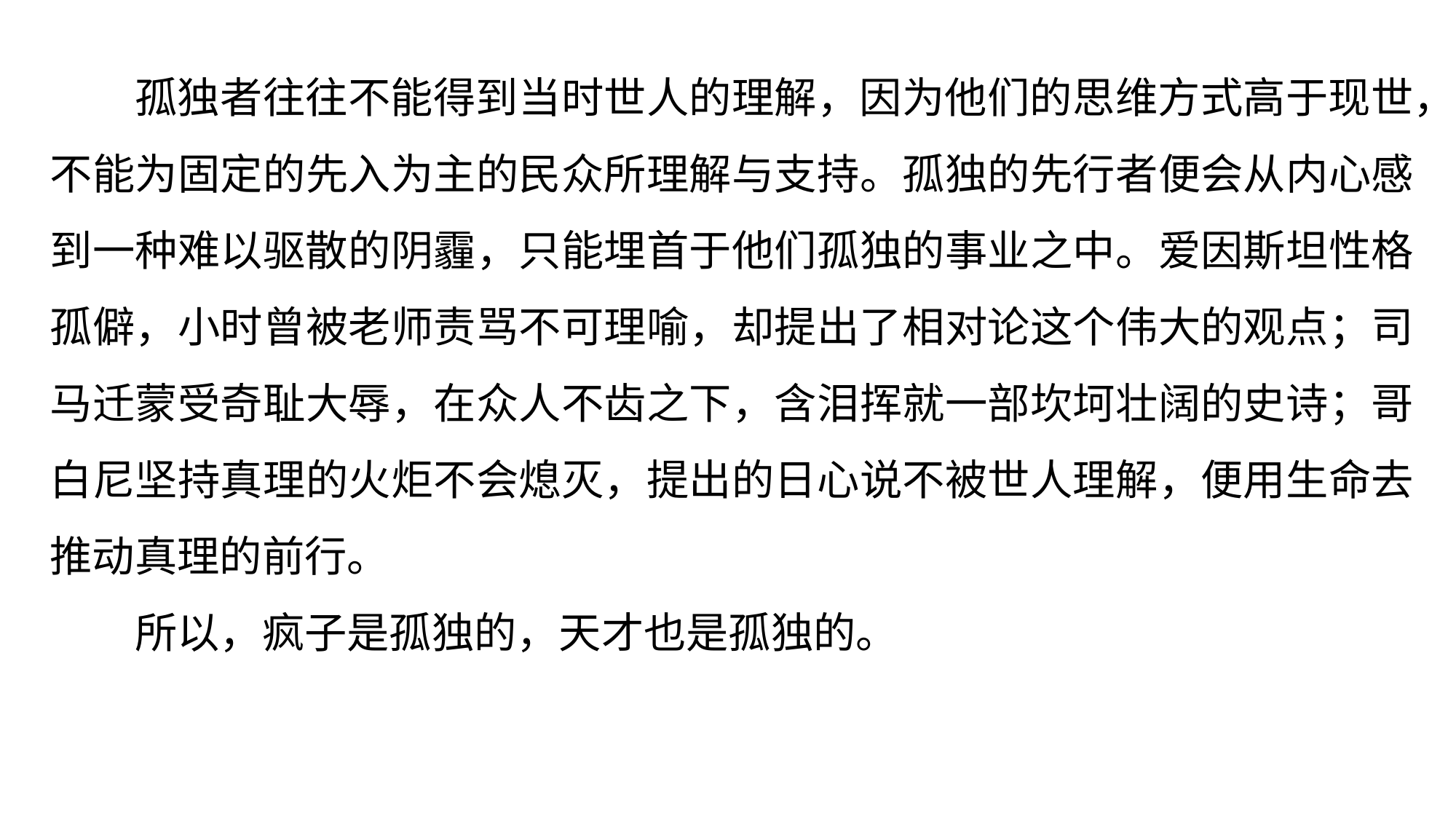

孤独者往往不能得到当时世人的理解，因为他们的思维方式高于现世，不能为固定的先入为主的民众所理解与支持。孤独的先行者便会从内心感到一种难以驱散的阴霾，只能埋首于他们孤独的事业之中。爱因斯坦性格孤僻，小时曾被老师责骂不可理喻，却提出了相对论这个伟大的观点；司马迁蒙受奇耻大辱，在众人不齿之下，含泪挥就一部坎坷壮阔的史诗；哥白尼坚持真理的火炬不会熄灭，提出的日心说不被世人理解，便用生命去推动真理的前行。
所以，疯子是孤独的，天才也是孤独的。